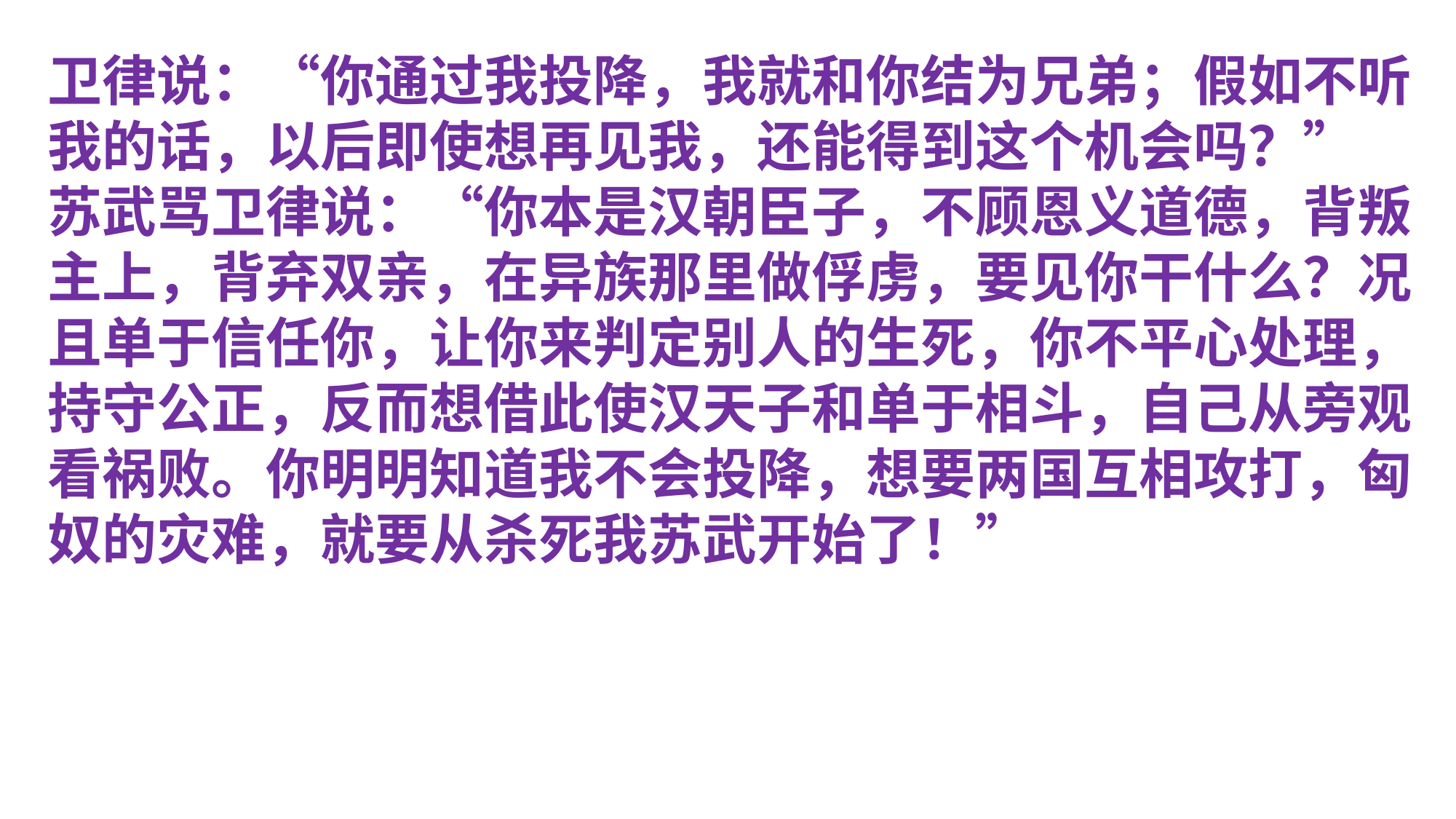

卫律说：“你通过我投降，我就和你结为兄弟；假如不听我的话，以后即使想再见我，还能得到这个机会吗？” 苏武骂卫律说：“你本是汉朝臣子，不顾恩义道德，背叛主上，背弃双亲，在异族那里做俘虏，要见你干什么？况且单于信任你，让你来判定别人的生死，你不平心处理，持守公正，反而想借此使汉天子和单于相斗，自己从旁观看祸败。你明明知道我不会投降，想要两国互相攻打，匈奴的灾难，就要从杀死我苏武开始了！”